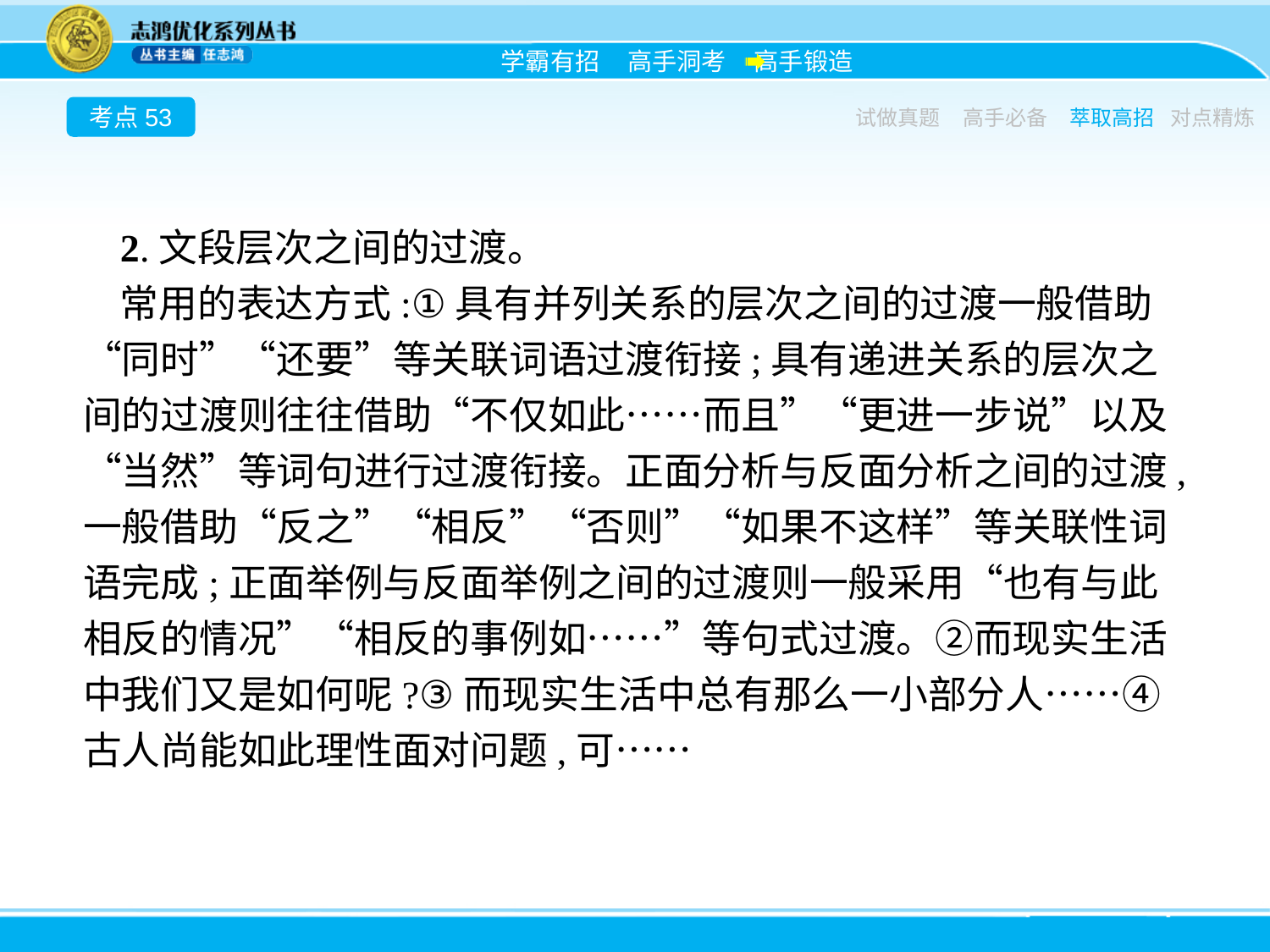

考点53
试做真题
高手必备
萃取高招
对点精炼
2.文段层次之间的过渡。
常用的表达方式:①具有并列关系的层次之间的过渡一般借助“同时”“还要”等关联词语过渡衔接;具有递进关系的层次之间的过渡则往往借助“不仅如此……而且”“更进一步说”以及“当然”等词句进行过渡衔接。正面分析与反面分析之间的过渡,一般借助“反之”“相反”“否则”“如果不这样”等关联性词语完成;正面举例与反面举例之间的过渡则一般采用“也有与此相反的情况”“相反的事例如……”等句式过渡。②而现实生活中我们又是如何呢?③而现实生活中总有那么一小部分人……④古人尚能如此理性面对问题,可……